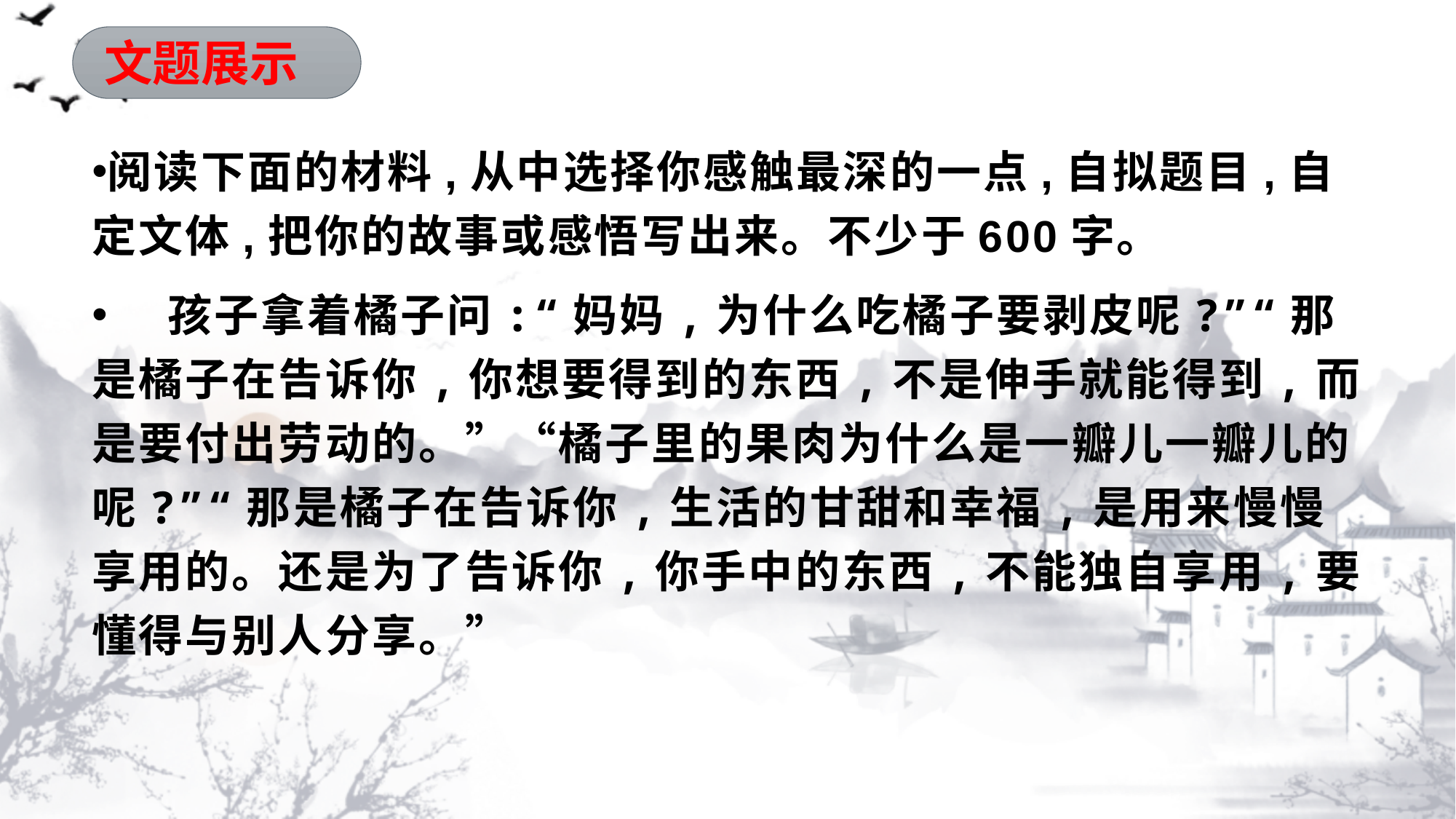

文题展示

阅读下面的材料,从中选择你感触最深的一点,自拟题目,自定文体,把你的故事或感悟写出来。不少于600字。
    孩子拿着橘子问:“妈妈,为什么吃橘子要剥皮呢?”“那是橘子在告诉你,你想要得到的东西,不是伸手就能得到,而是要付出劳动的。”“橘子里的果肉为什么是一瓣儿一瓣儿的呢?”“那是橘子在告诉你,生活的甘甜和幸福,是用来慢慢享用的。还是为了告诉你,你手中的东西,不能独自享用,要懂得与别人分享。”